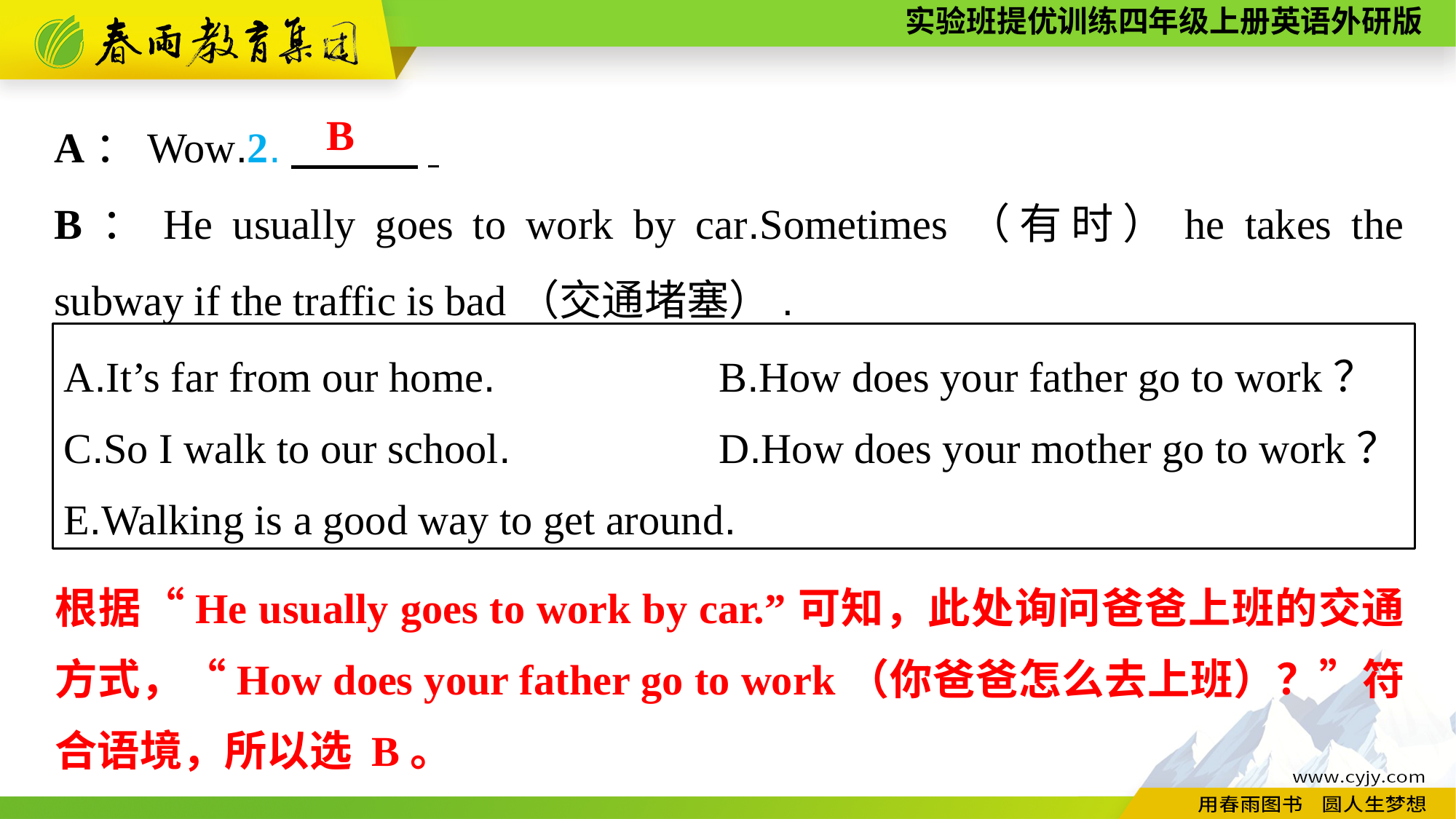

A：Wow.2.　　　.
B：He usually goes to work by car.Sometimes（有时）he takes the subway if the traffic is bad（交通堵塞）.
B
A.It’s far from our home.　　　	B.How does your father go to work？
C.So I walk to our school.　		D.How does your mother go to work？
E.Walking is a good way to get around.
根据“He usually goes to work by car.”可知，此处询问爸爸上班的交通方式，“How does your father go to work（你爸爸怎么去上班）？”符合语境，所以选 B。